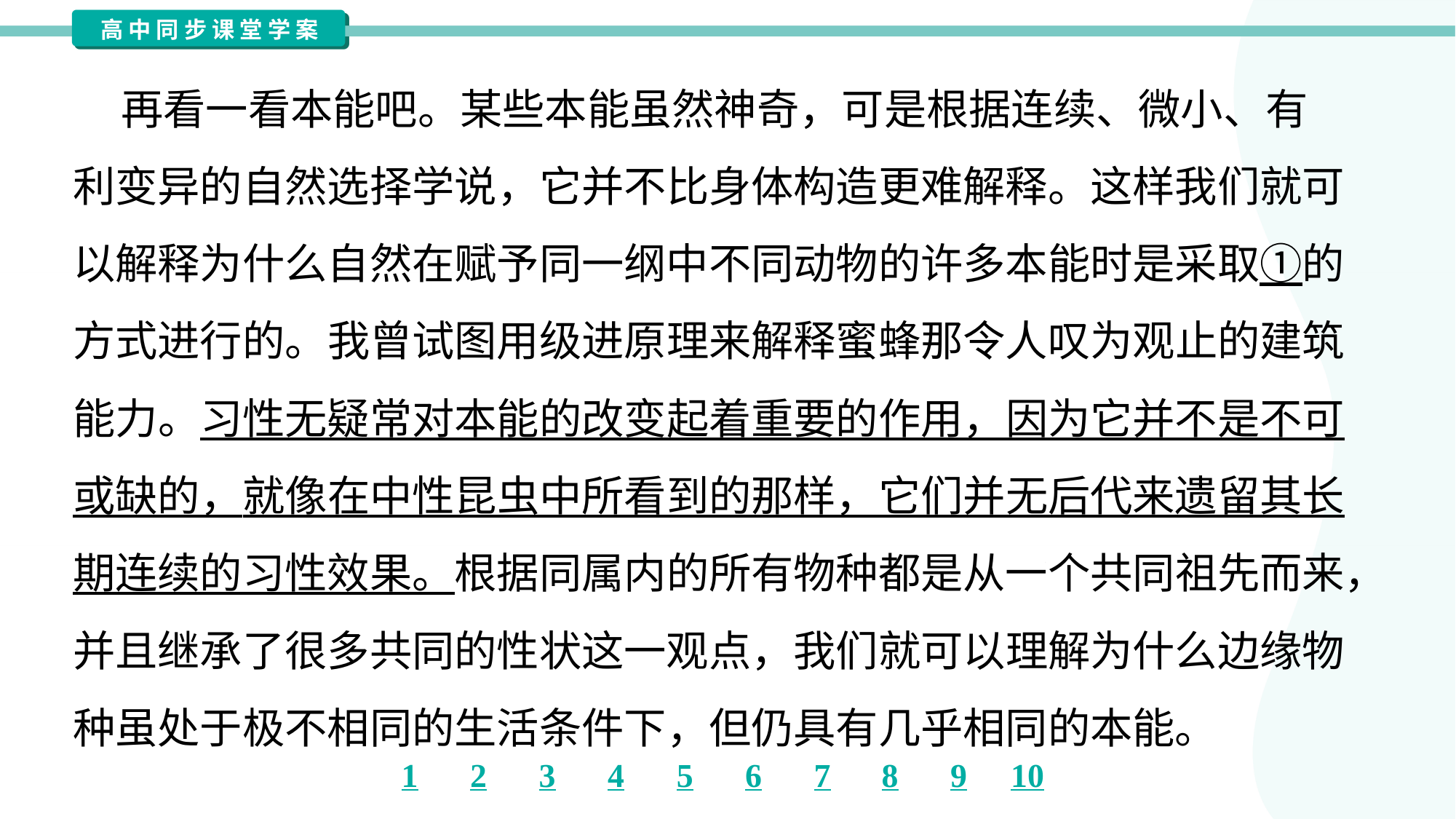

再看一看本能吧。某些本能虽然神奇，可是根据连续、微小、有
利变异的自然选择学说，它并不比身体构造更难解释。这样我们就可
以解释为什么自然在赋予同一纲中不同动物的许多本能时是采取①的
方式进行的。我曾试图用级进原理来解释蜜蜂那令人叹为观止的建筑
能力。习性无疑常对本能的改变起着重要的作用，因为它并不是不可
或缺的，就像在中性昆虫中所看到的那样，它们并无后代来遗留其长
期连续的习性效果。根据同属内的所有物种都是从一个共同祖先而来，
并且继承了很多共同的性状这一观点，我们就可以理解为什么边缘物
种虽处于极不相同的生活条件下，但仍具有几乎相同的本能。